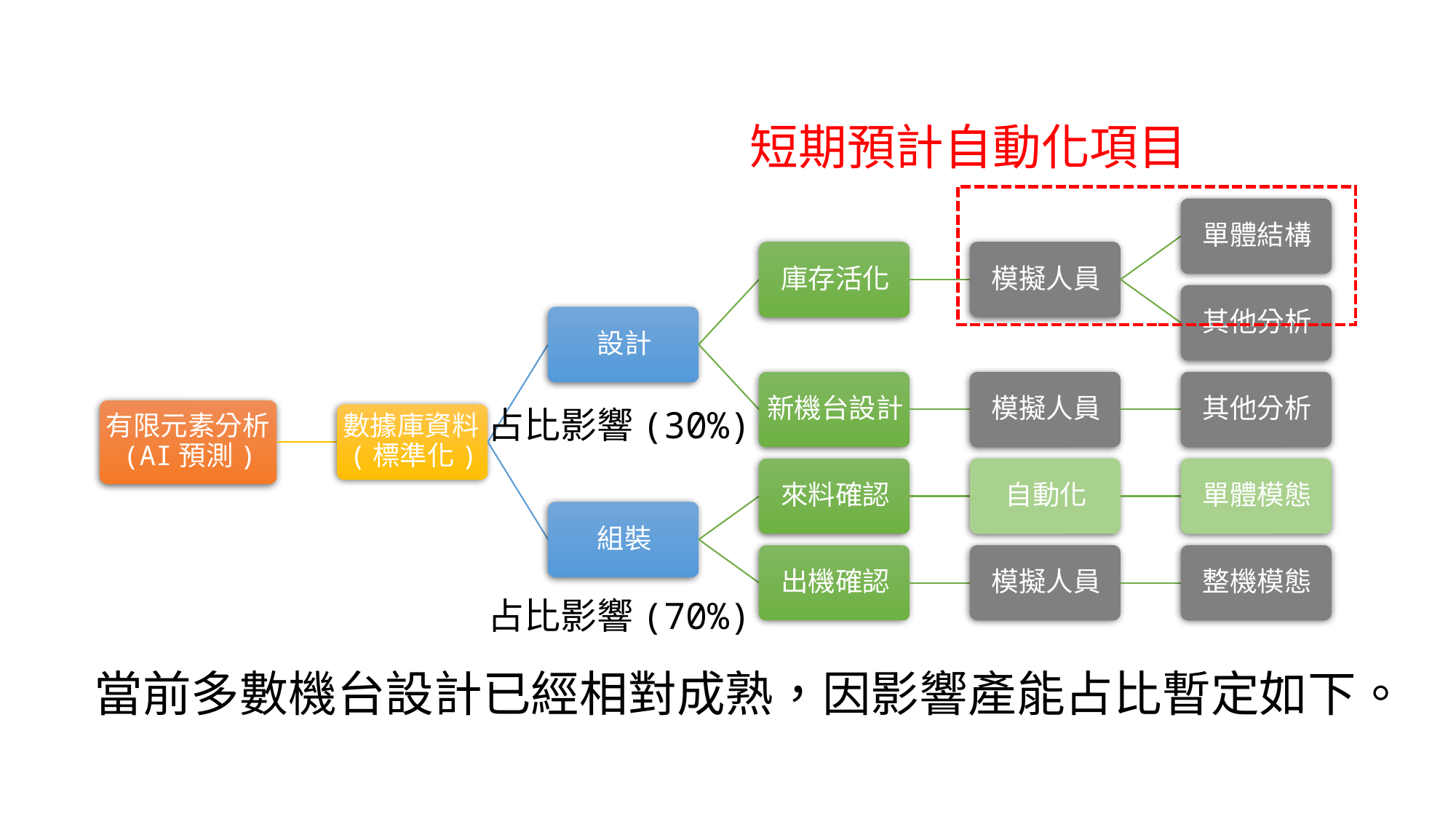

有限元素分析(AI預測)

數據庫資料(標準化)

設計

庫存活化

模擬人員

單體結構

其他分析

新機台設計

模擬人員

其他分析

組裝

來料確認

自動化

單體模態

出機確認

模擬人員

整機模態
短期預計自動化項目

占比影響(30%)
占比影響(70%)
當前多數機台設計已經相對成熟，因影響產能占比暫定如下。